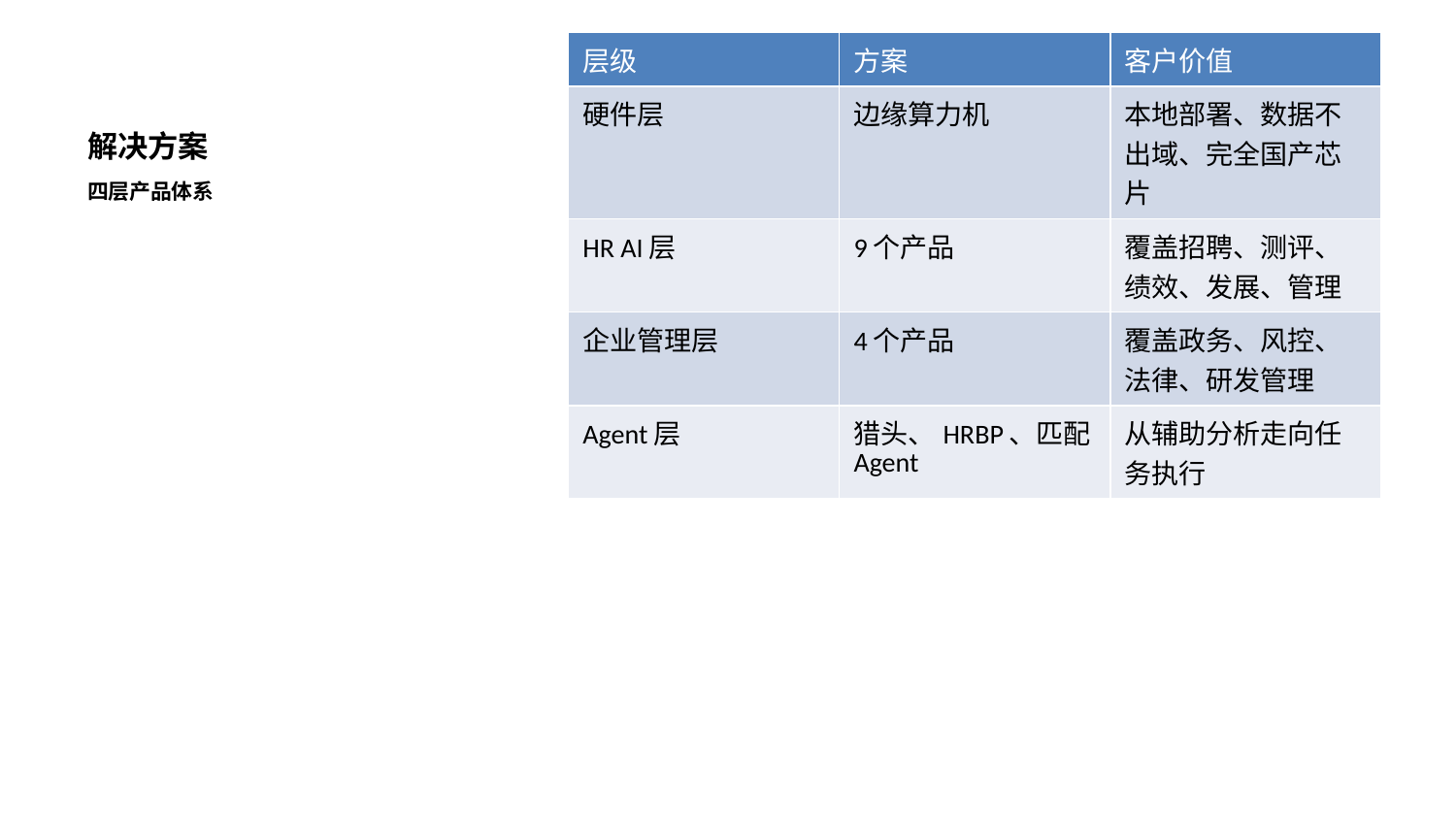

| 层级 | 方案 | 客户价值 |
| --- | --- | --- |
| 硬件层 | 边缘算力机 | 本地部署、数据不出域、完全国产芯片 |
| HR AI层 | 9个产品 | 覆盖招聘、测评、绩效、发展、管理 |
| 企业管理层 | 4个产品 | 覆盖政务、风控、法律、研发管理 |
| Agent层 | 猎头、HRBP、匹配Agent | 从辅助分析走向任务执行 |
# 解决方案
四层产品体系